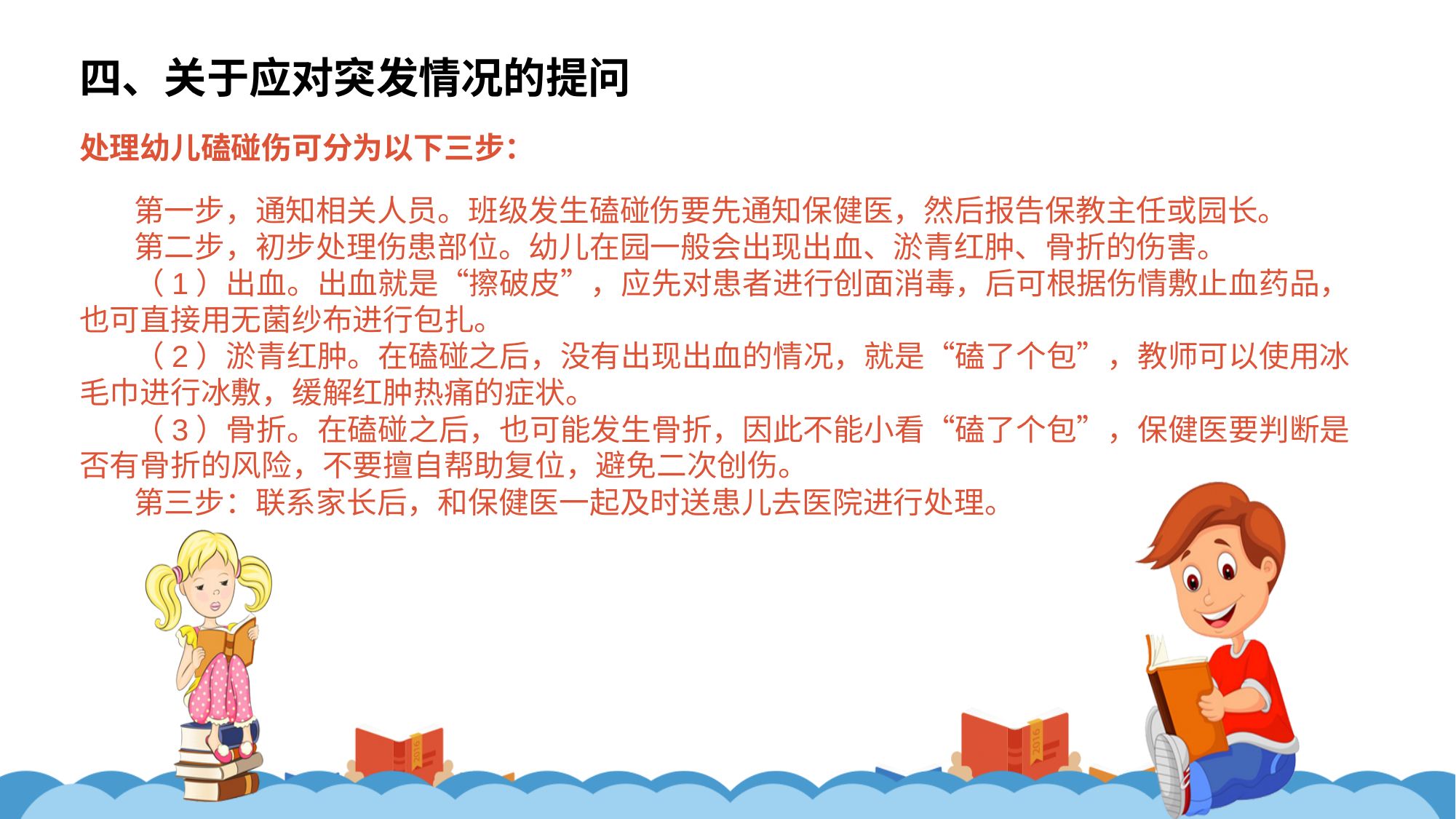

四、关于应对突发情况的提问
处理幼儿磕碰伤可分为以下三步：
第一步，通知相关人员。班级发生磕碰伤要先通知保健医，然后报告保教主任或园长。
第二步，初步处理伤患部位。幼儿在园一般会出现出血、淤青红肿、骨折的伤害。
（1）出血。出血就是“擦破皮”，应先对患者进行创面消毒，后可根据伤情敷止血药品，也可直接用无菌纱布进行包扎。
（2）淤青红肿。在磕碰之后，没有出现出血的情况，就是“磕了个包”，教师可以使用冰毛巾进行冰敷，缓解红肿热痛的症状。
（3）骨折。在磕碰之后，也可能发生骨折，因此不能小看“磕了个包”，保健医要判断是否有骨折的风险，不要擅自帮助复位，避免二次创伤。
第三步：联系家长后，和保健医一起及时送患儿去医院进行处理。